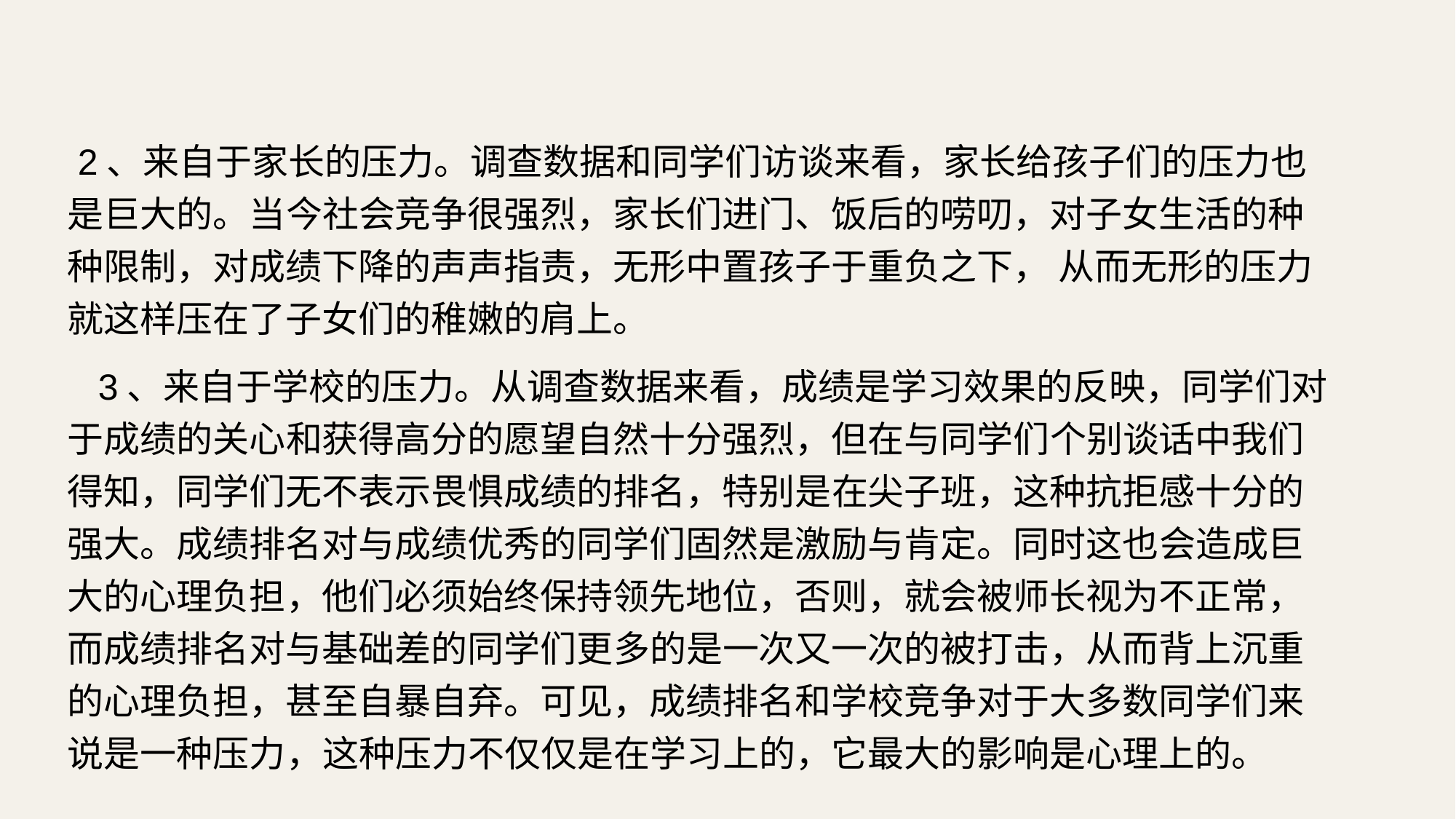

https://www.ypppt.com/

 2、来自于家长的压力。调查数据和同学们访谈来看，家长给孩子们的压力也是巨大的。当今社会竞争很强烈，家长们进门、饭后的唠叨，对子女生活的种种限制，对成绩下降的声声指责，无形中置孩子于重负之下， 从而无形的压力就这样压在了子女们的稚嫩的肩上。
   3、来自于学校的压力。从调查数据来看，成绩是学习效果的反映，同学们对于成绩的关心和获得高分的愿望自然十分强烈，但在与同学们个别谈话中我们得知，同学们无不表示畏惧成绩的排名，特别是在尖子班，这种抗拒感十分的强大。成绩排名对与成绩优秀的同学们固然是激励与肯定。同时这也会造成巨大的心理负担，他们必须始终保持领先地位，否则，就会被师长视为不正常，而成绩排名对与基础差的同学们更多的是一次又一次的被打击，从而背上沉重的心理负担，甚至自暴自弃。可见，成绩排名和学校竞争对于大多数同学们来说是一种压力，这种压力不仅仅是在学习上的，它最大的影响是心理上的。